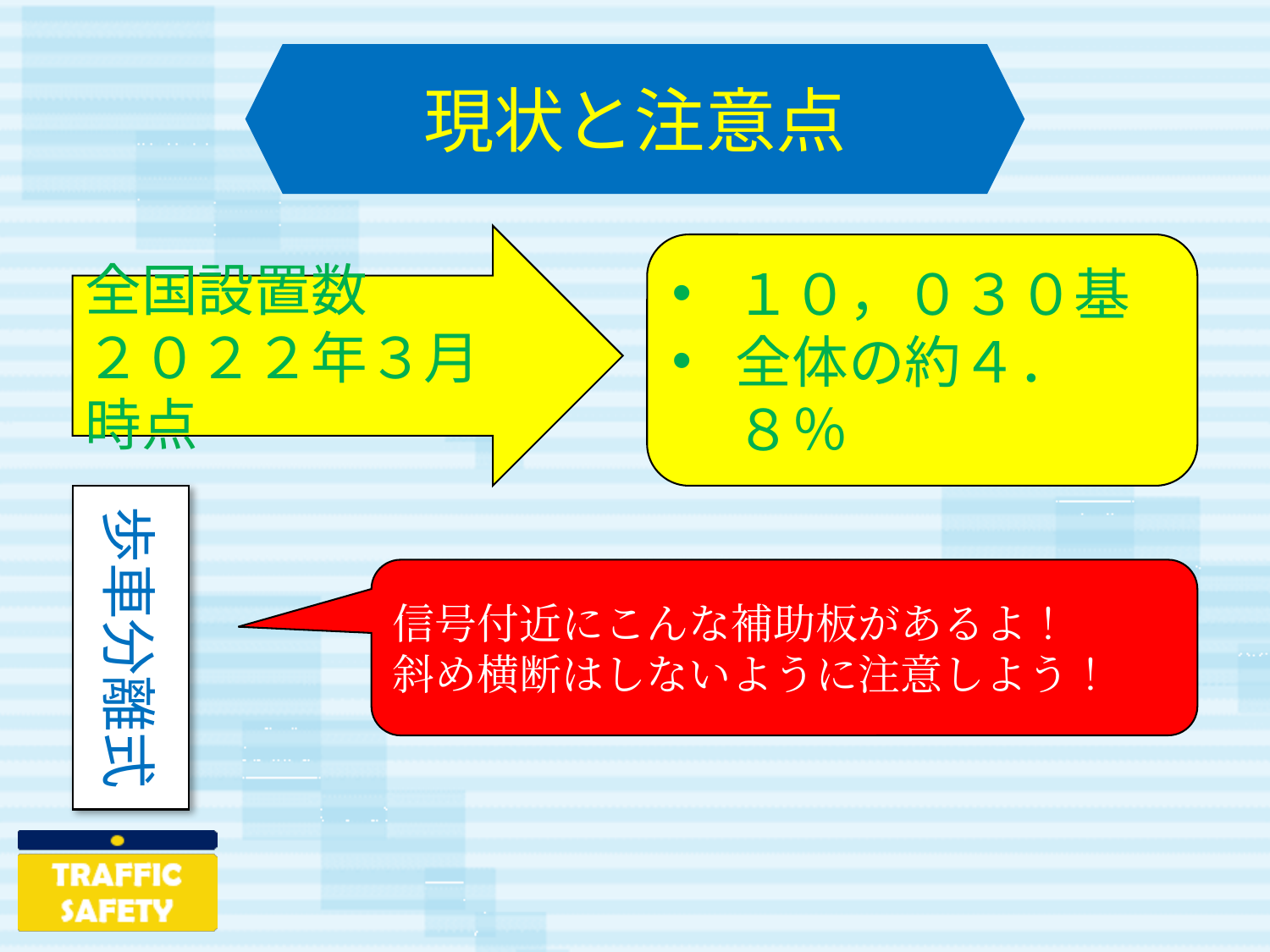

現状と注意点
全国設置数
２０２２年３月時点
１０，０３０基
全体の約４．８％
歩車分離式
信号付近にこんな補助板があるよ！
斜め横断はしないように注意しよう！